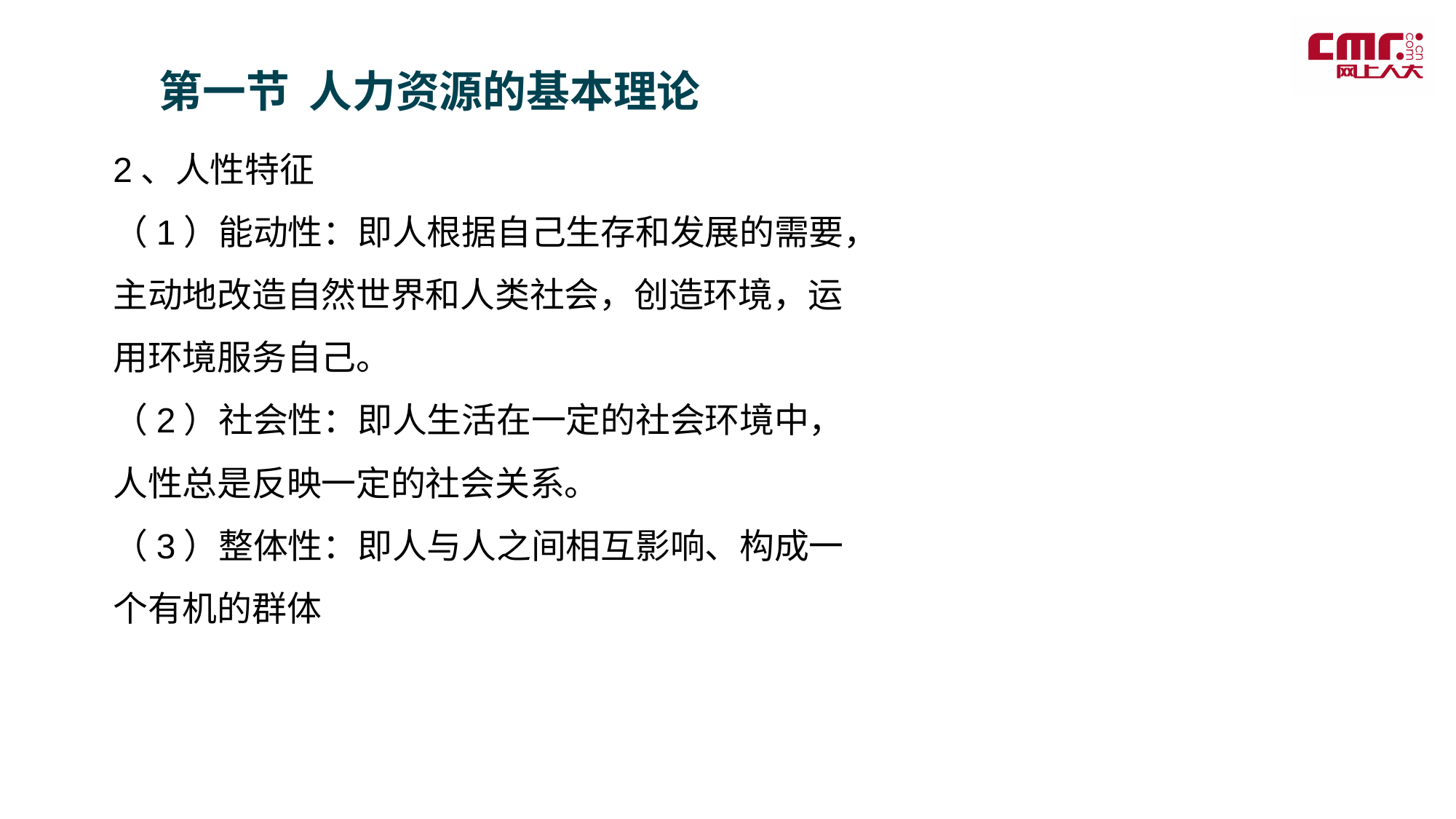

第一节  人力资源的基本理论
2、人性特征
（1）能动性：即人根据自己生存和发展的需要，主动地改造自然世界和人类社会，创造环境，运用环境服务自己。
（2）社会性：即人生活在一定的社会环境中，人性总是反映一定的社会关系。
（3）整体性：即人与人之间相互影响、构成一个有机的群体